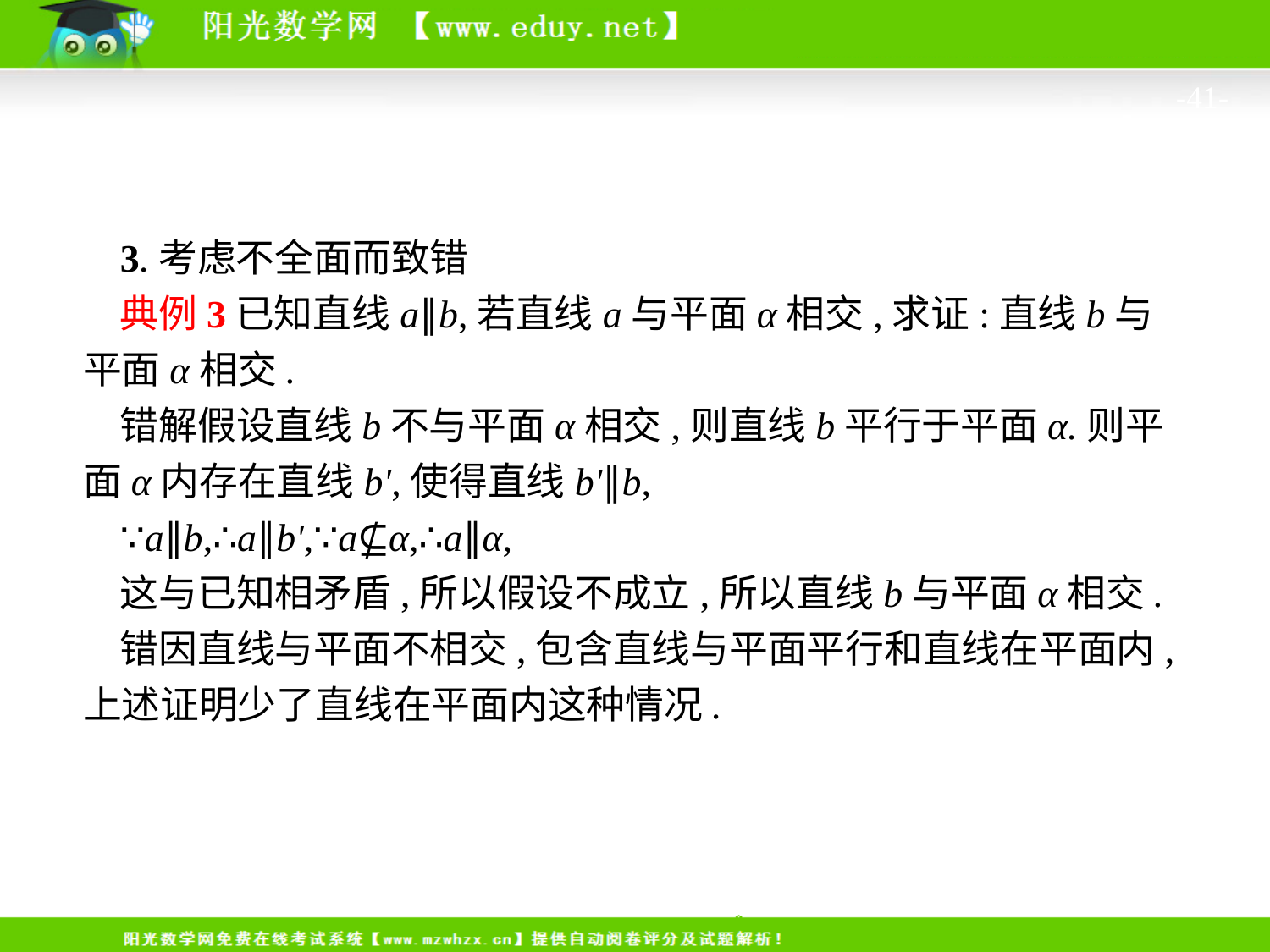

-41-
3.考虑不全面而致错
典例3已知直线a∥b,若直线a与平面α相交,求证:直线b与平面α相交.
错解假设直线b不与平面α相交,则直线b平行于平面α.则平面α内存在直线b',使得直线b'∥b,
∵a∥b,∴a∥b',∵a⊈α,∴a∥α,
这与已知相矛盾,所以假设不成立,所以直线b与平面α相交.
错因直线与平面不相交,包含直线与平面平行和直线在平面内,上述证明少了直线在平面内这种情况.